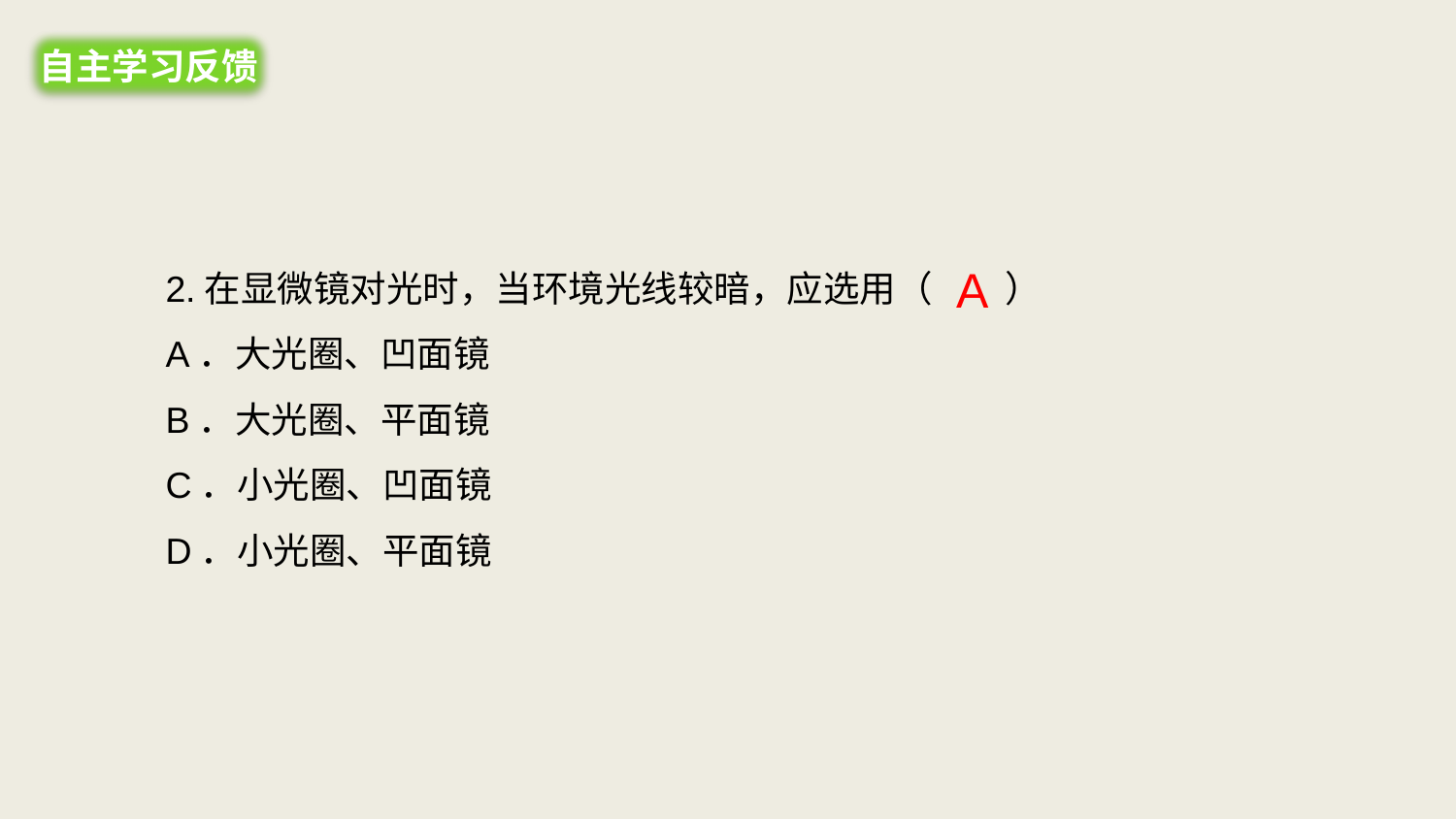

自主学习反馈
2.在显微镜对光时，当环境光线较暗，应选用（　　）
A．大光圈、凹面镜
B．大光圈、平面镜
C．小光圈、凹面镜
D．小光圈、平面镜
A